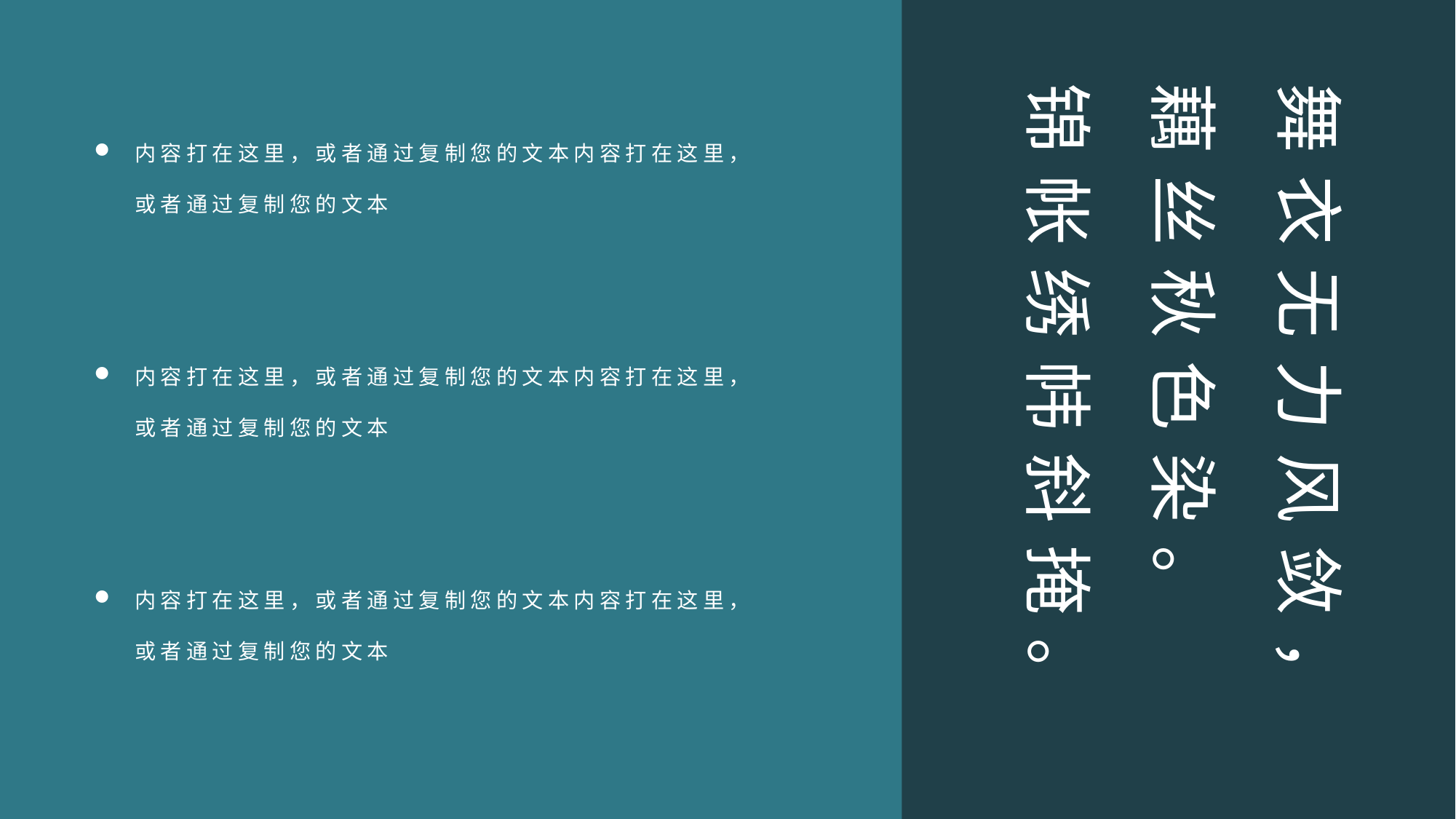

舞衣无力风敛，藕丝秋色染。
锦帐绣帏斜掩。
内容打在这里，或者通过复制您的文本内容打在这里，或者通过复制您的文本
内容打在这里，或者通过复制您的文本内容打在这里，或者通过复制您的文本
内容打在这里，或者通过复制您的文本内容打在这里，或者通过复制您的文本